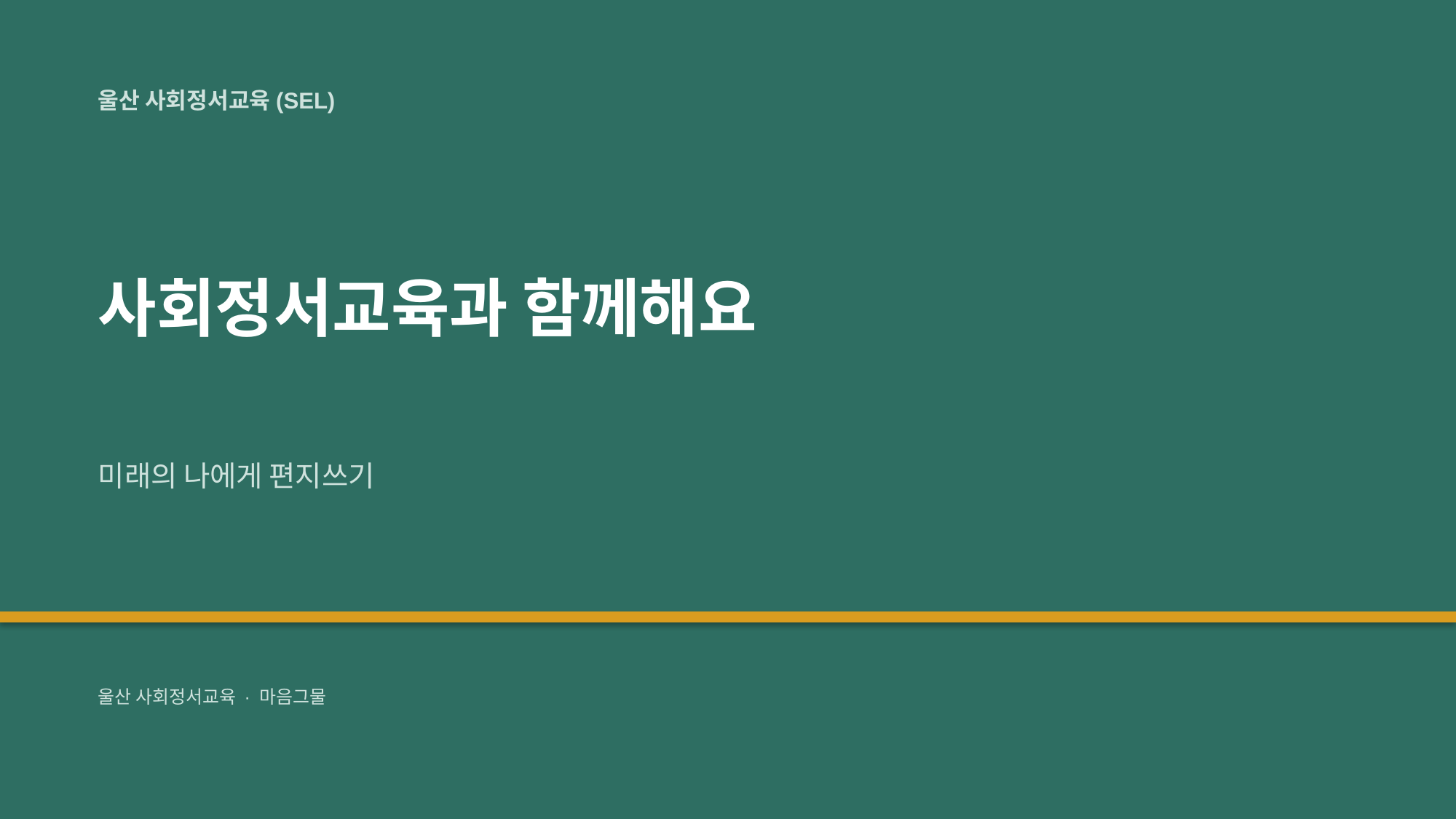

울산 사회정서교육(SEL)
사회정서교육과 함께해요
미래의 나에게 편지쓰기

울산 사회정서교육 · 마음그물